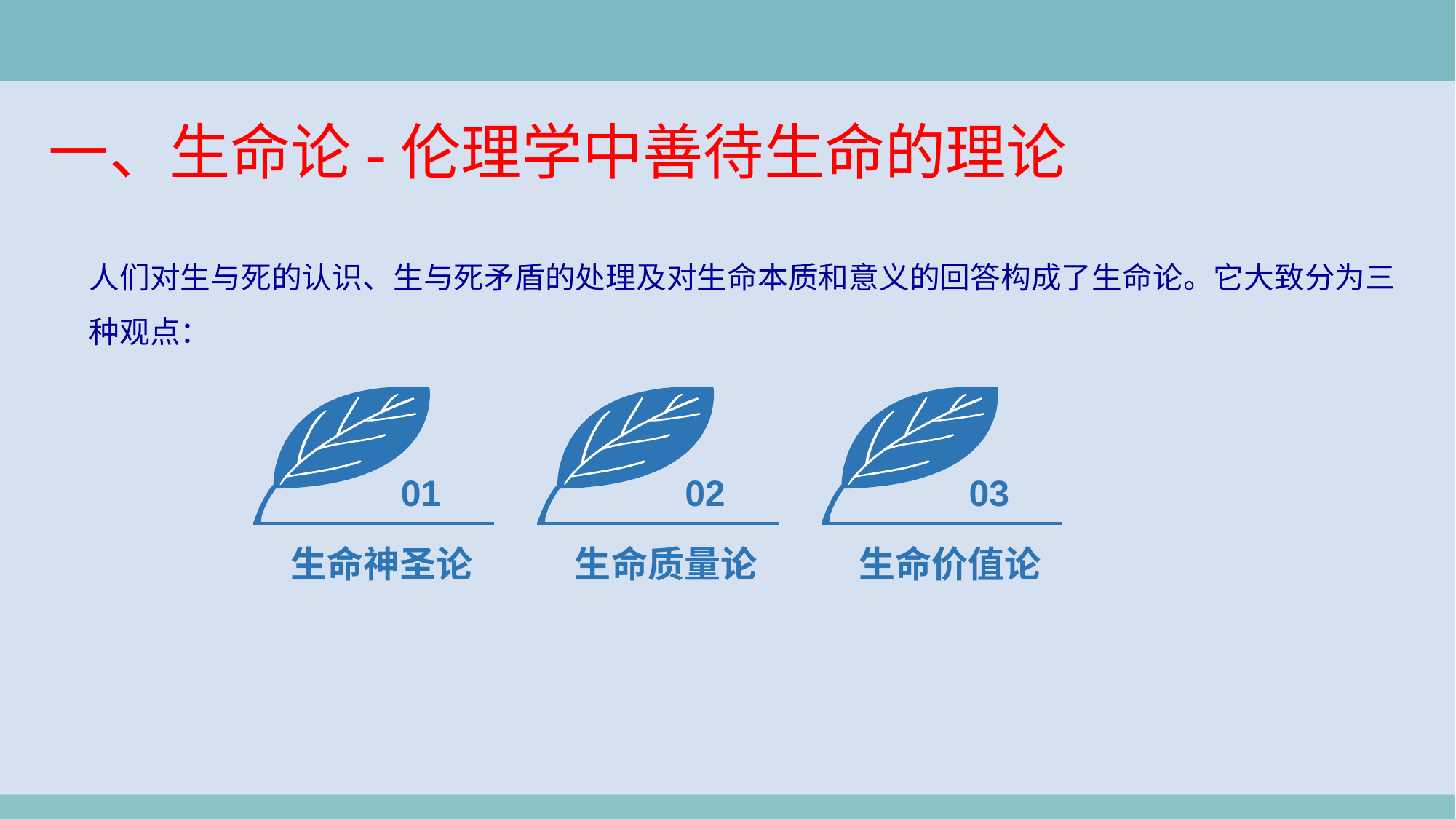

一、生命论-伦理学中善待生命的理论

人们对生与死的认识、生与死矛盾的处理及对生命本质和意义的回答构成了生命论。它大致分为三种观点：

01
02
03
生命神圣论
生命质量论
生命价值论